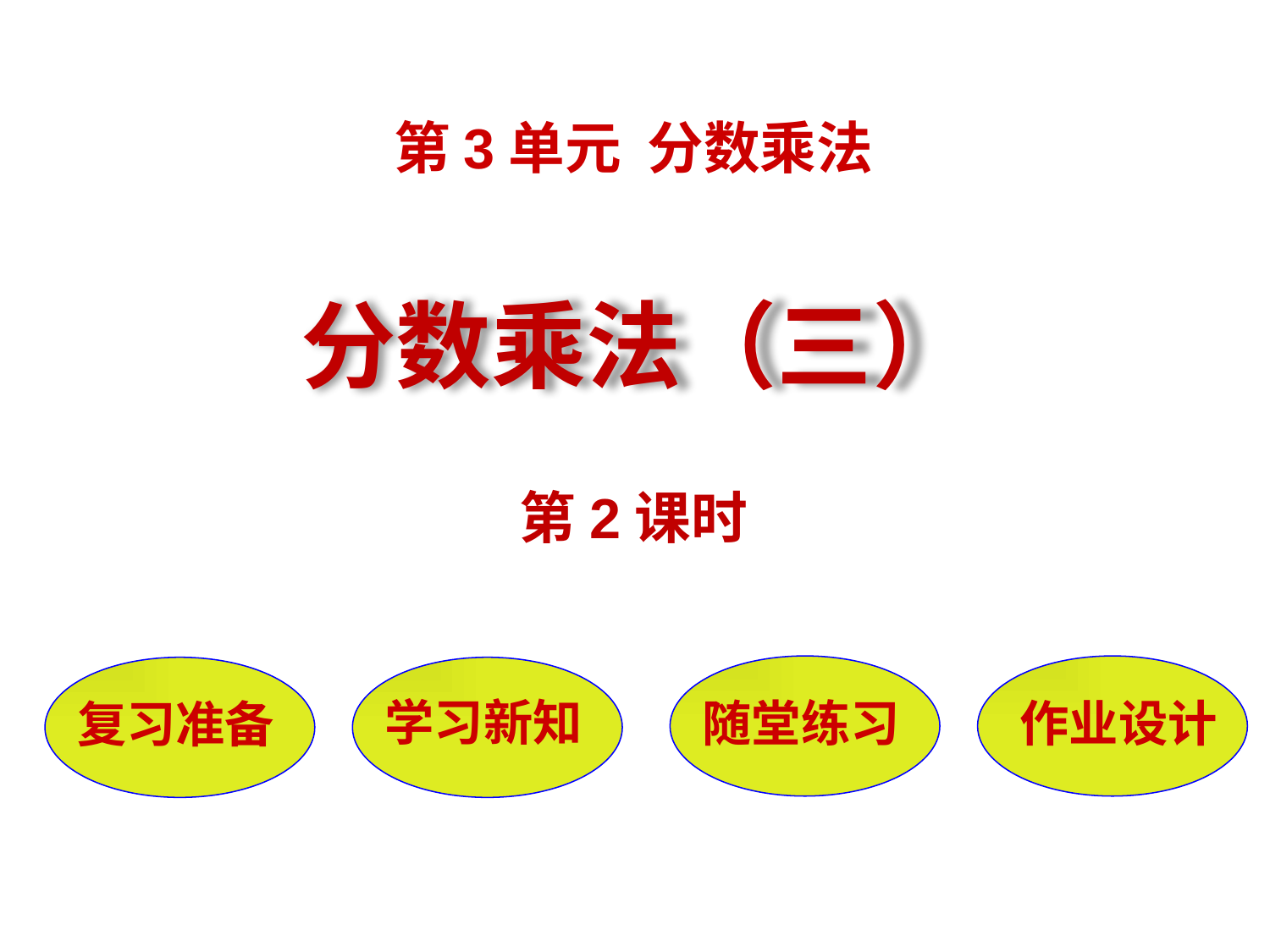

第3单元  分数乘法
分数乘法（三）
第2课时

随堂练习

作业设计

复习准备

学习新知